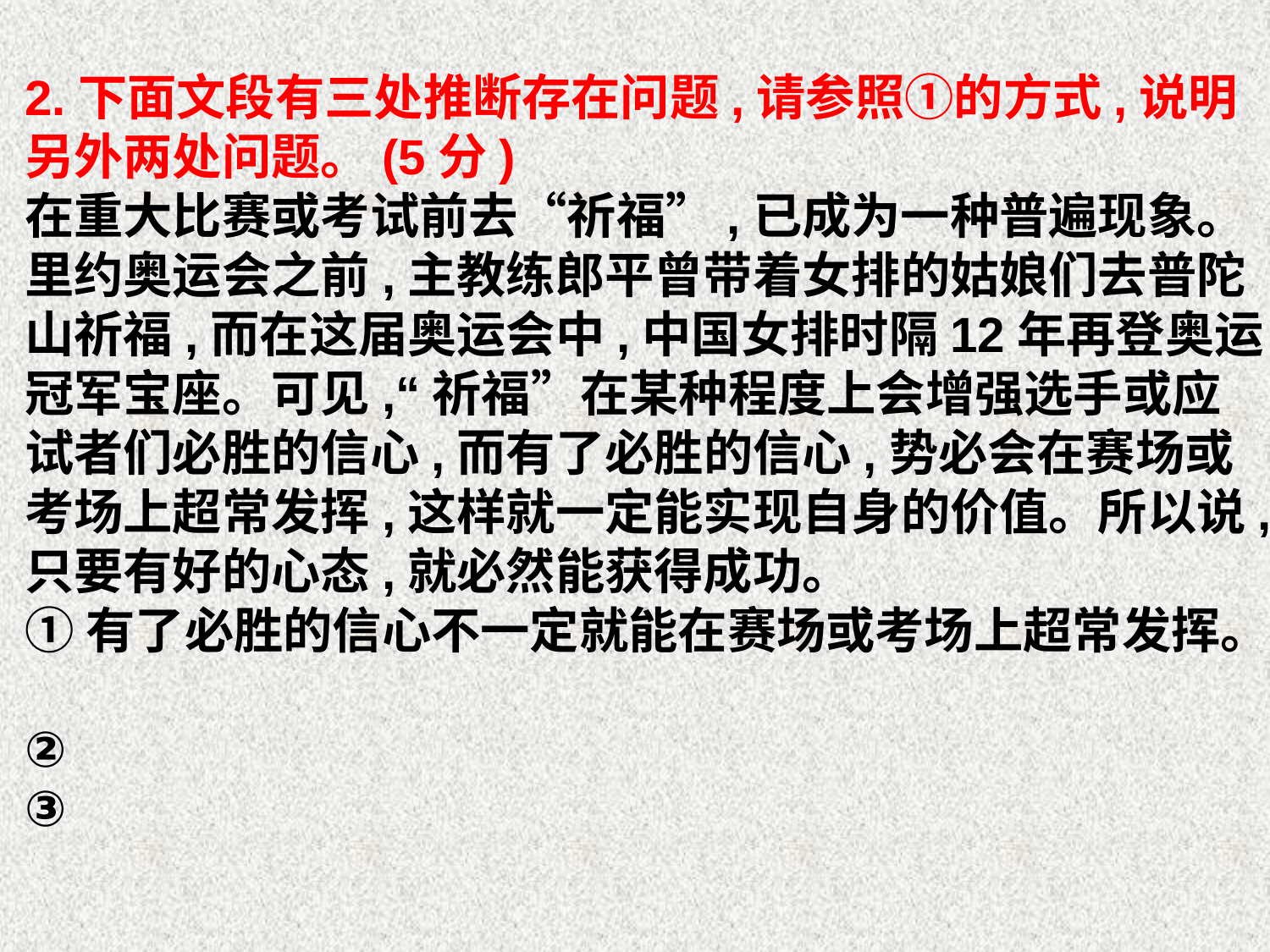

2.下面文段有三处推断存在问题,请参照①的方式,说明另外两处问题。(5分)
在重大比赛或考试前去“祈福”,已成为一种普遍现象。里约奥运会之前,主教练郎平曾带着女排的姑娘们去普陀山祈福,而在这届奥运会中,中国女排时隔12年再登奥运冠军宝座。可见,“祈福”在某种程度上会增强选手或应试者们必胜的信心,而有了必胜的信心,势必会在赛场或考场上超常发挥,这样就一定能实现自身的价值。所以说,只要有好的心态,就必然能获得成功。
①有了必胜的信心不一定就能在赛场或考场上超常发挥。
②
③